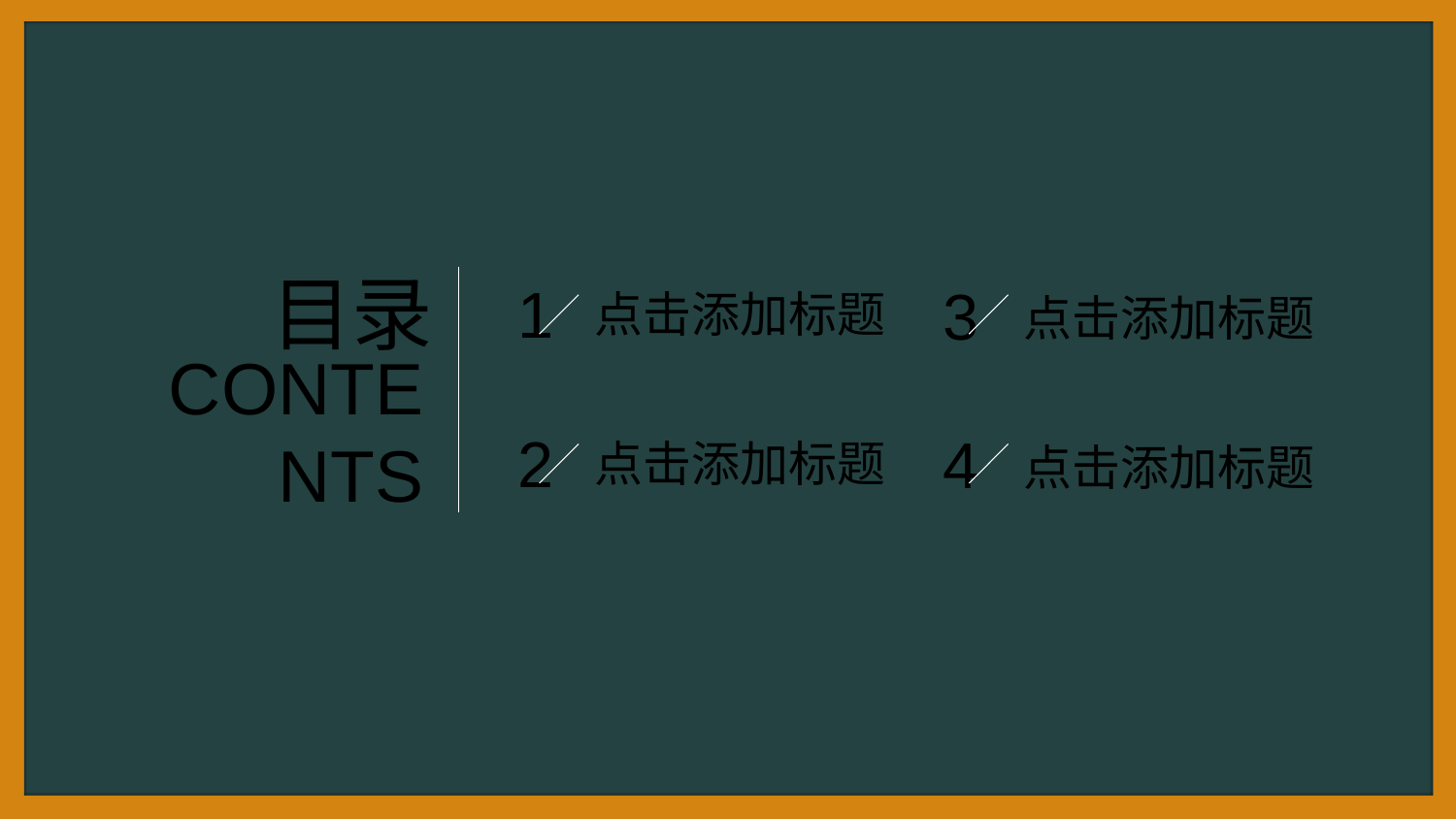

目录
CONTENTS
1
3
点击添加标题
点击添加标题
2
4
点击添加标题
点击添加标题